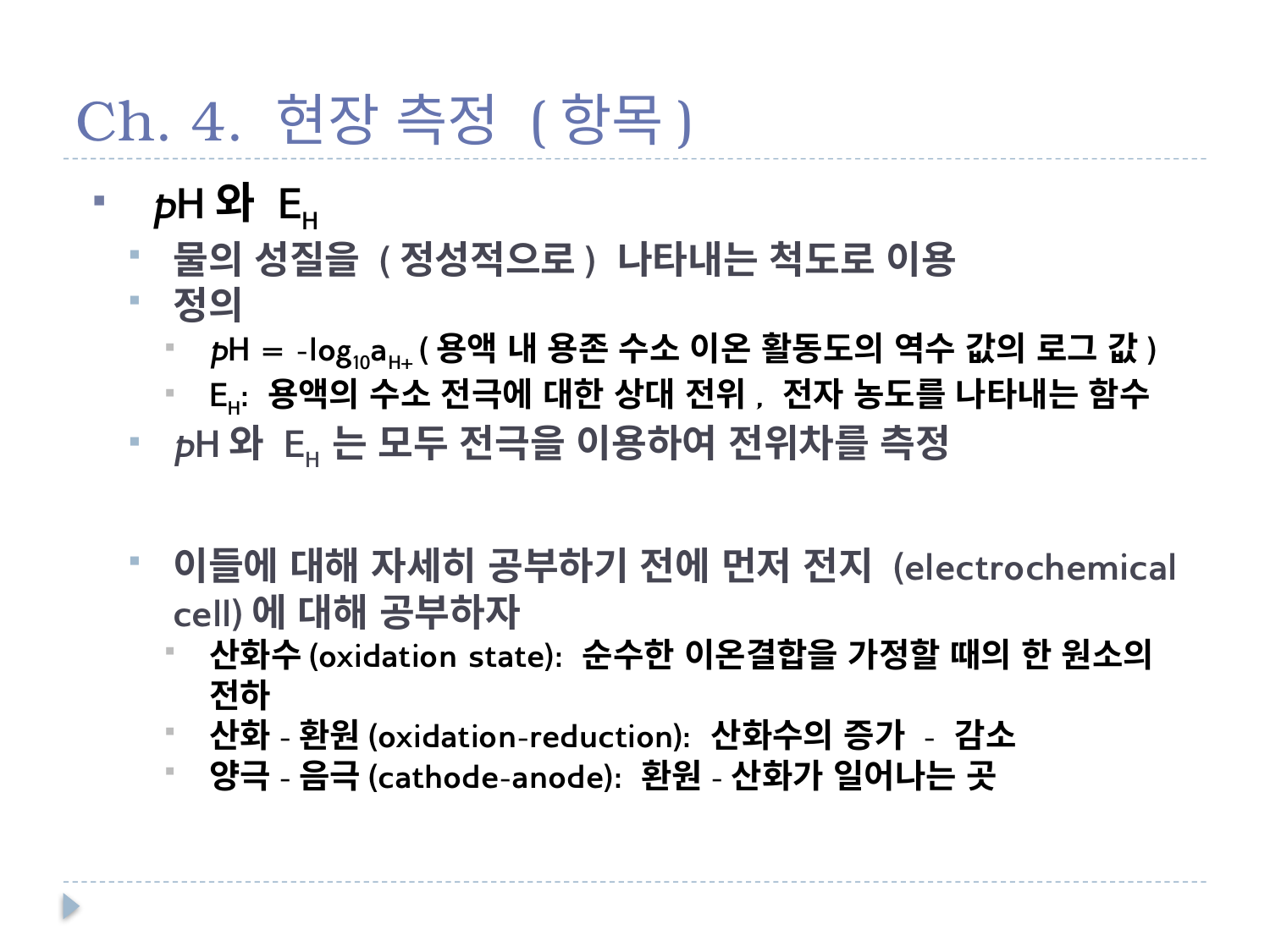

# Ch. 4. 현장 측정 (항목)
pH와 EH
물의 성질을 (정성적으로) 나타내는 척도로 이용
정의
pH = -log10aH+ (용액 내 용존 수소 이온 활동도의 역수 값의 로그 값)
EH: 용액의 수소 전극에 대한 상대 전위, 전자 농도를 나타내는 함수
pH와 EH 는 모두 전극을 이용하여 전위차를 측정

이들에 대해 자세히 공부하기 전에 먼저 전지 (electrochemical cell)에 대해 공부하자
산화수(oxidation state): 순수한 이온결합을 가정할 때의 한 원소의 전하
산화-환원(oxidation-reduction): 산화수의 증가 - 감소
양극-음극(cathode-anode): 환원-산화가 일어나는 곳